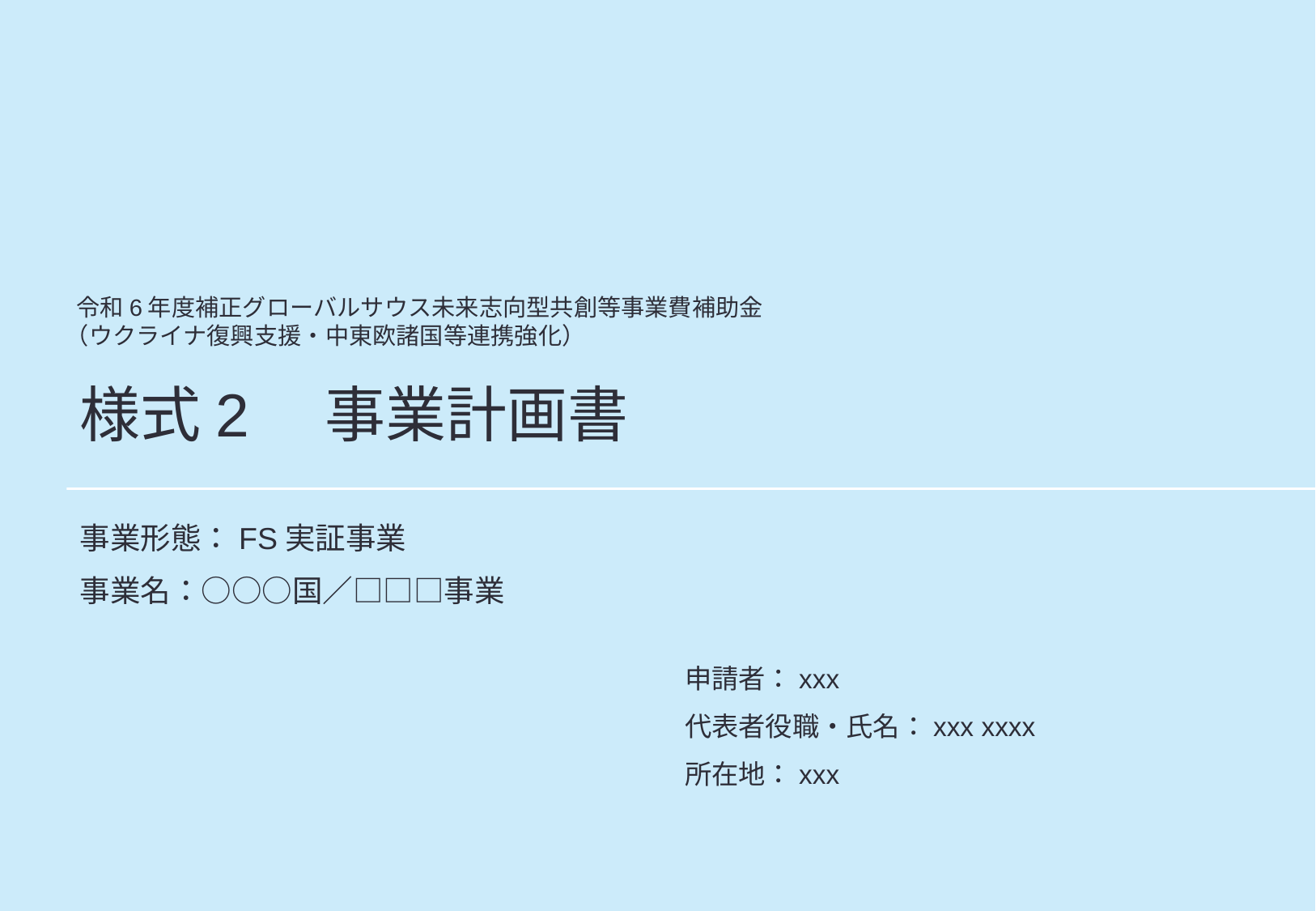

令和6年度補正グローバルサウス未来志向型共創等事業費補助金
（ウクライナ復興支援・中東欧諸国等連携強化）
# 様式2　事業計画書
事業形態：FS実証事業
事業名：○○○国／□□□事業

申請者：xxx
代表者役職・氏名：xxx xxxx
所在地：xxx